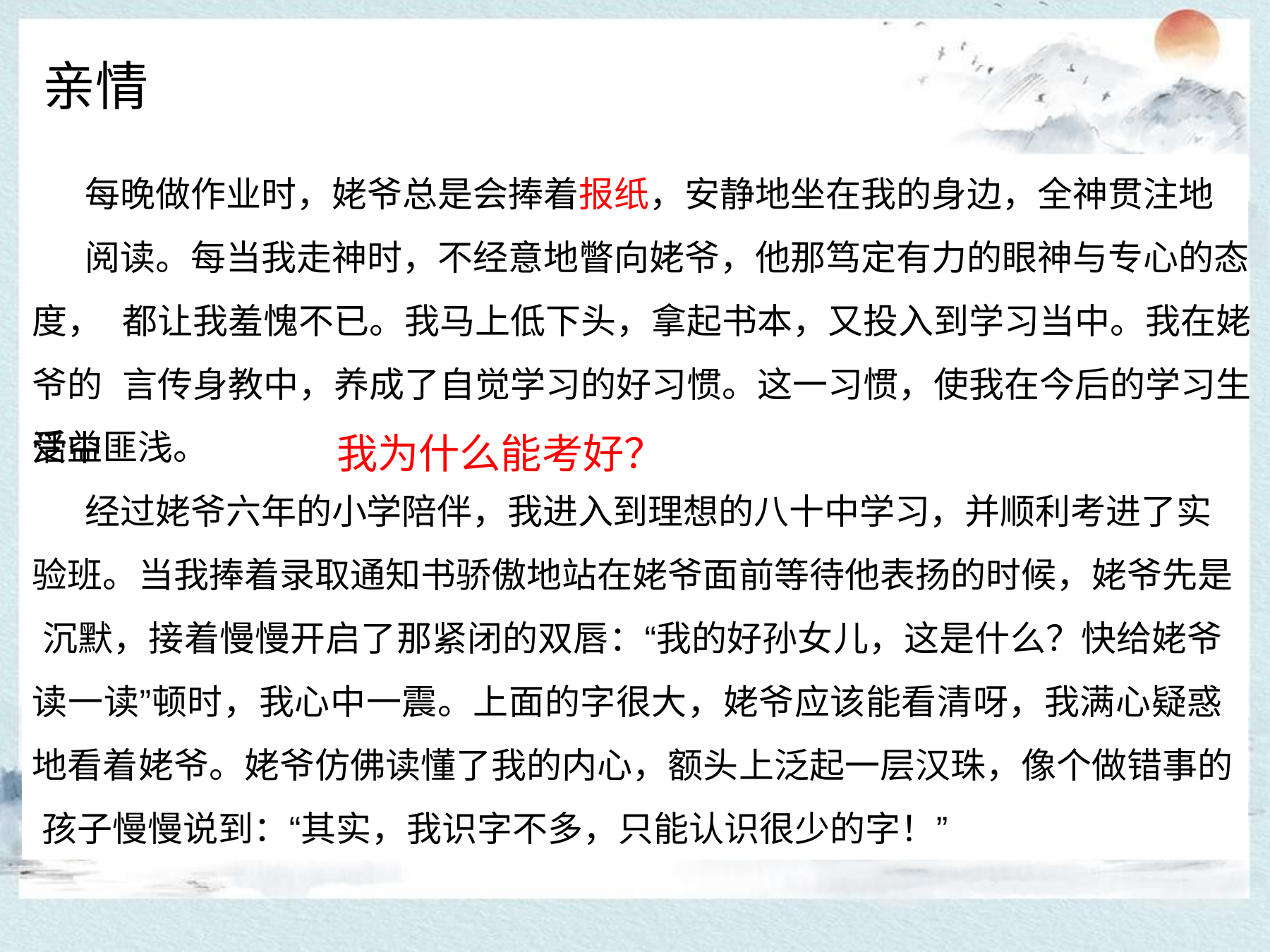

亲情

每晚做作业时，姥爷总是会捧着报纸，安静地坐在我的身边，全神贯注地
阅读。每当我走神时，不经意地瞥向姥爷，他那笃定有力的眼神与专心的态度，  都让我羞愧不已。我马上低下头，拿起书本，又投入到学习当中。我在姥爷的  言传身教中，养成了自觉学习的好习惯。这一习惯，使我在今后的学习生活中
受益匪浅。
我为什么能考好？
经过姥爷六年的小学陪伴，我进入到理想的八十中学习，并顺利考进了实
验班。当我捧着录取通知书骄傲地站在姥爷面前等待他表扬的时候，姥爷先是  沉默，接着慢慢开启了那紧闭的双唇：“我的好孙女儿，这是什么？快给姥爷  读一读”顿时，我心中一震。上面的字很大，姥爷应该能看清呀，我满心疑惑  地看着姥爷。姥爷仿佛读懂了我的内心，额头上泛起一层汉珠，像个做错事的  孩子慢慢说到：“其实，我识字不多，只能认识很少的字！”